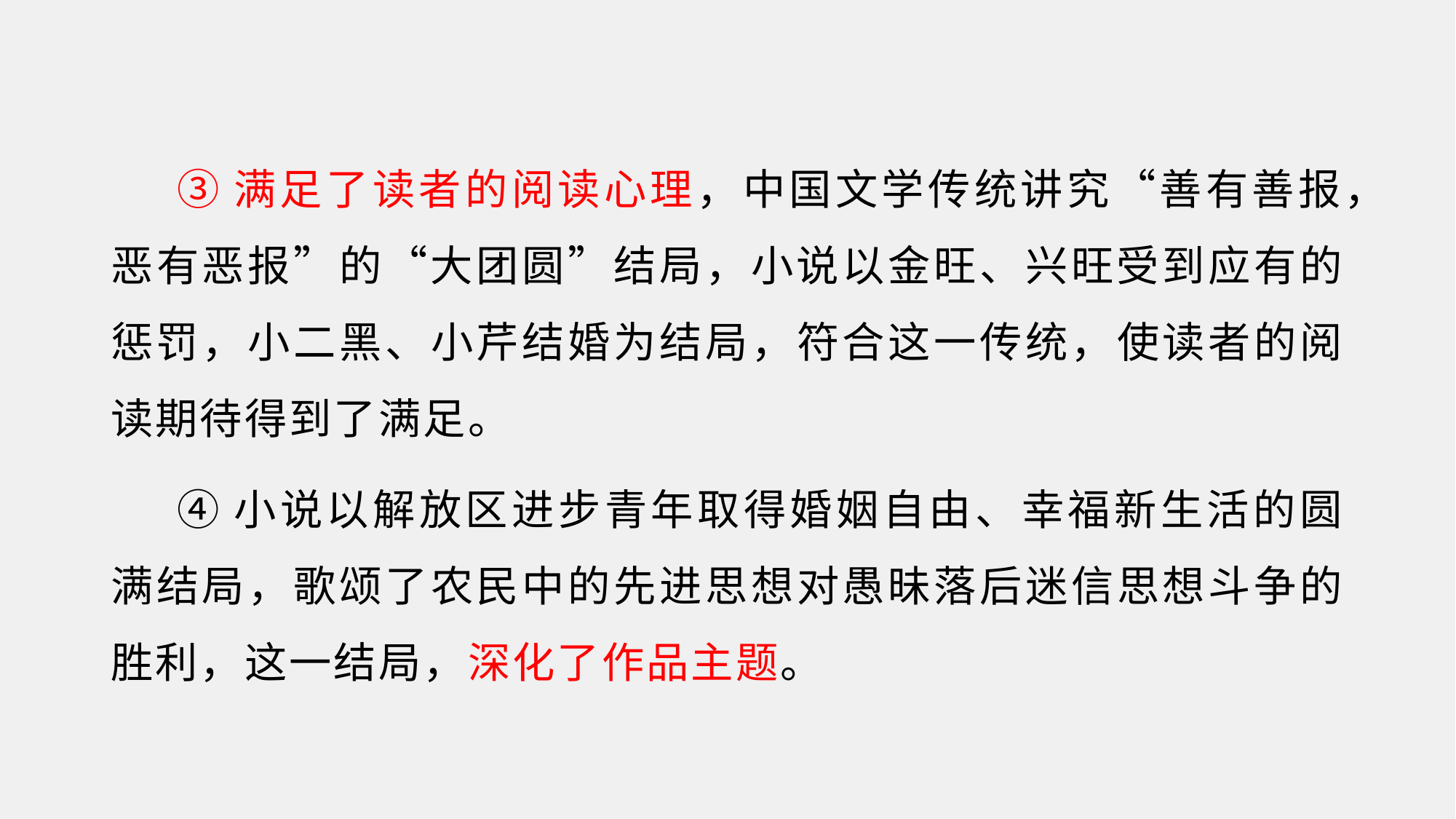

③满足了读者的阅读心理，中国文学传统讲究“善有善报，恶有恶报”的“大团圆”结局，小说以金旺、兴旺受到应有的惩罚，小二黑、小芹结婚为结局，符合这一传统，使读者的阅读期待得到了满足。
④小说以解放区进步青年取得婚姻自由、幸福新生活的圆满结局，歌颂了农民中的先进思想对愚昧落后迷信思想斗争的胜利，这一结局，深化了作品主题。